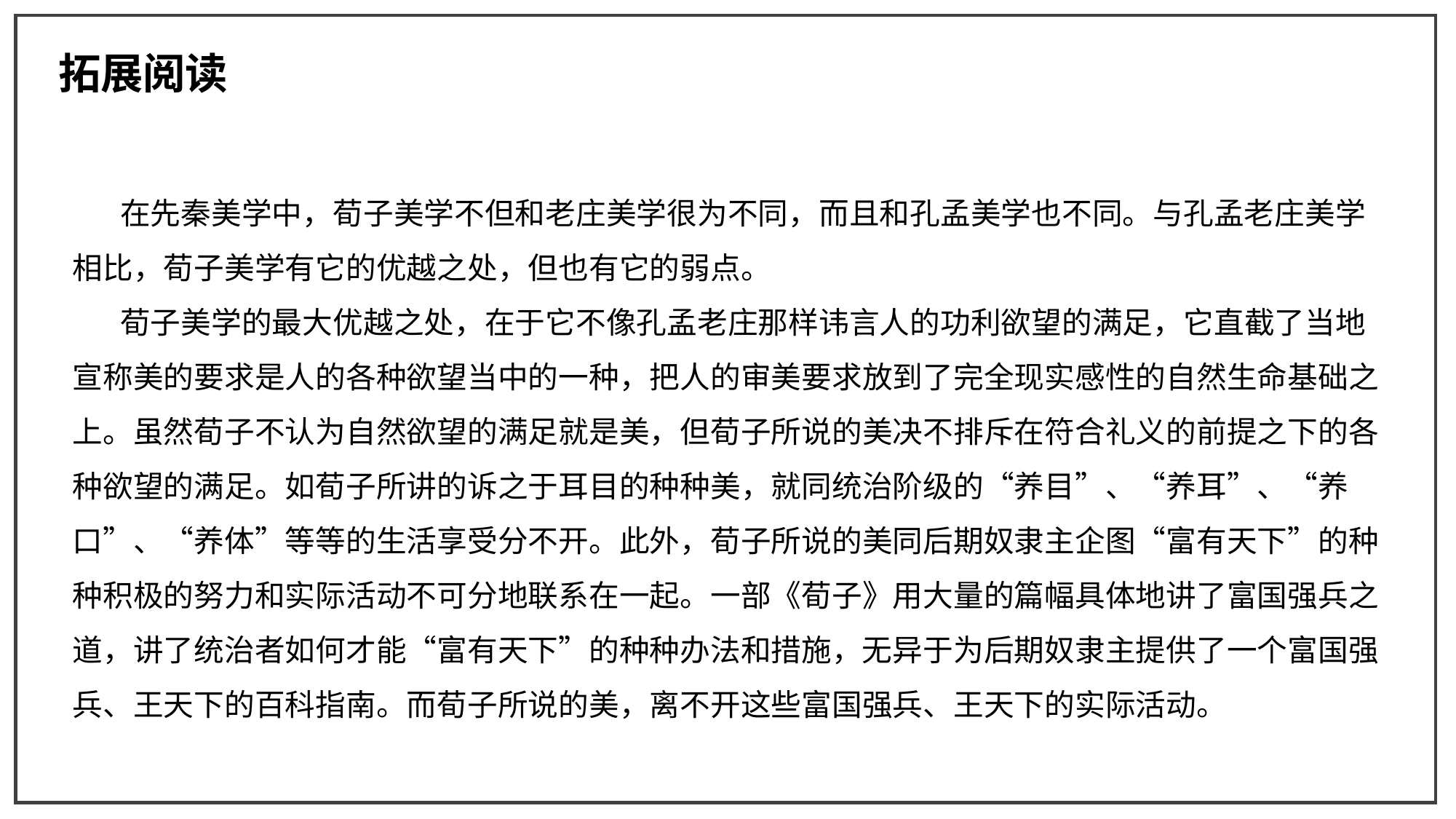

拓展阅读
      在先秦美学中，荀子美学不但和老庄美学很为不同，而且和孔孟美学也不同。与孔孟老庄美学相比，荀子美学有它的优越之处，但也有它的弱点。
      荀子美学的最大优越之处，在于它不像孔孟老庄那样讳言人的功利欲望的满足，它直截了当地宣称美的要求是人的各种欲望当中的一种，把人的审美要求放到了完全现实感性的自然生命基础之上。虽然荀子不认为自然欲望的满足就是美，但荀子所说的美决不排斥在符合礼义的前提之下的各种欲望的满足。如荀子所讲的诉之于耳目的种种美，就同统治阶级的“养目”、“养耳”、“养口”、“养体”等等的生活享受分不开。此外，荀子所说的美同后期奴隶主企图“富有天下”的种种积极的努力和实际活动不可分地联系在一起。一部《荀子》用大量的篇幅具体地讲了富国强兵之道，讲了统治者如何才能“富有天下”的种种办法和措施，无异于为后期奴隶主提供了一个富国强兵、王天下的百科指南。而荀子所说的美，离不开这些富国强兵、王天下的实际活动。